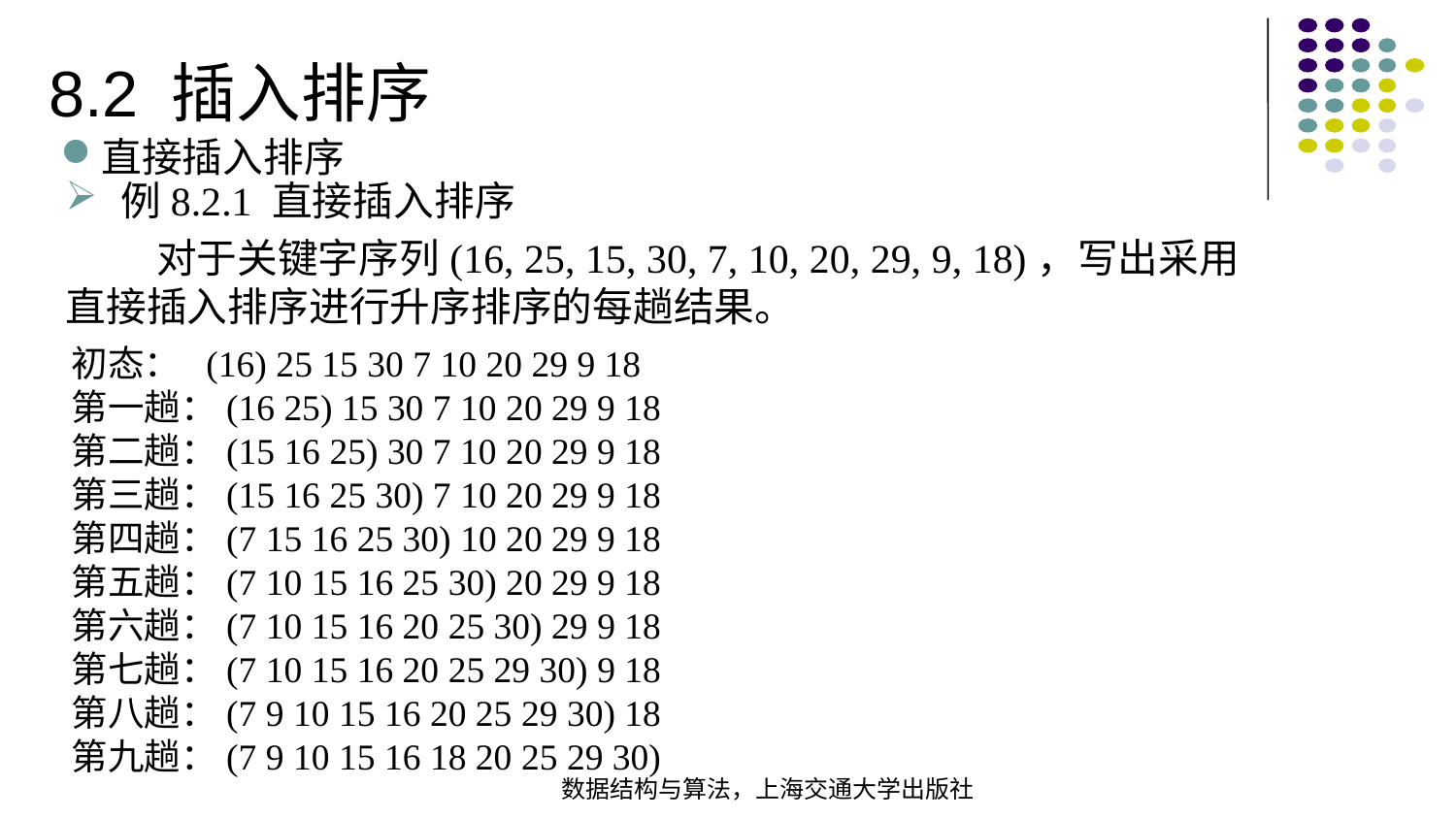

8.2 插入排序
直接插入排序
例8.2.1 直接插入排序
         对于关键字序列(16, 25, 15, 30, 7, 10, 20, 29, 9, 18)，写出采用直接插入排序进行升序排序的每趟结果。
初态：  (16) 25 15 30 7 10 20 29 9 18
第一趟：(16 25) 15 30 7 10 20 29 9 18
第二趟：(15 16 25) 30 7 10 20 29 9 18
第三趟：(15 16 25 30) 7 10 20 29 9 18
第四趟：(7 15 16 25 30) 10 20 29 9 18
第五趟：(7 10 15 16 25 30) 20 29 9 18
第六趟：(7 10 15 16 20 25 30) 29 9 18
第七趟：(7 10 15 16 20 25 29 30) 9 18
第八趟：(7 9 10 15 16 20 25 29 30) 18
第九趟：(7 9 10 15 16 18 20 25 29 30)